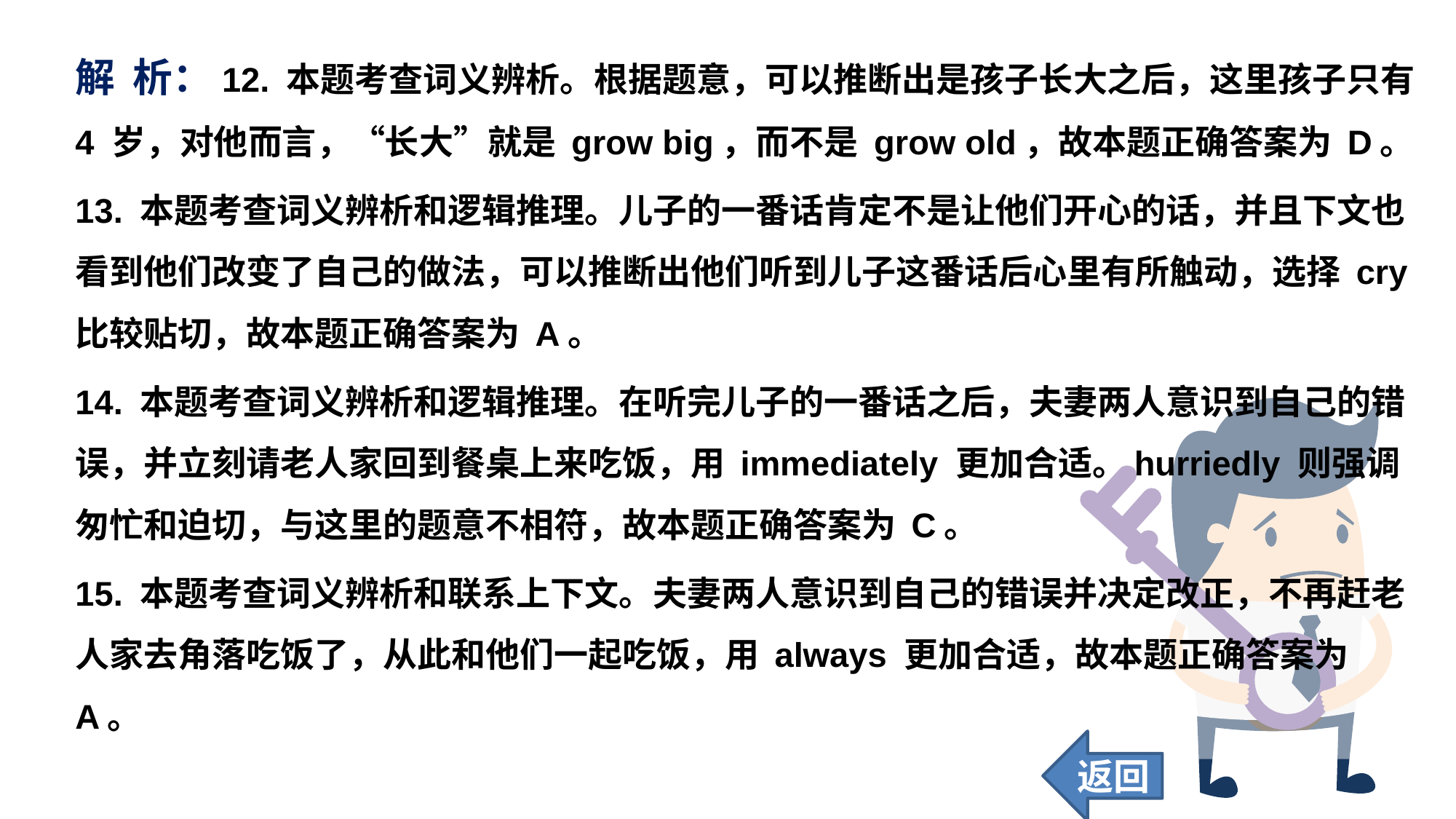

解  析：12. 本题考查词义辨析。根据题意，可以推断出是孩子长大之后，这里孩子只有 4 岁，对他而言，“长大”就是 grow big，而不是 grow old，故本题正确答案为 D。
13. 本题考查词义辨析和逻辑推理。儿子的一番话肯定不是让他们开心的话，并且下文也看到他们改变了自己的做法，可以推断出他们听到儿子这番话后心里有所触动，选择 cry 比较贴切，故本题正确答案为 A。
14. 本题考查词义辨析和逻辑推理。在听完儿子的一番话之后，夫妻两人意识到自己的错误，并立刻请老人家回到餐桌上来吃饭，用 immediately 更加合适。hurriedly 则强调匆忙和迫切，与这里的题意不相符，故本题正确答案为 C。
15. 本题考查词义辨析和联系上下文。夫妻两人意识到自己的错误并决定改正，不再赶老人家去角落吃饭了，从此和他们一起吃饭，用 always 更加合适，故本题正确答案为 A。

返回
38